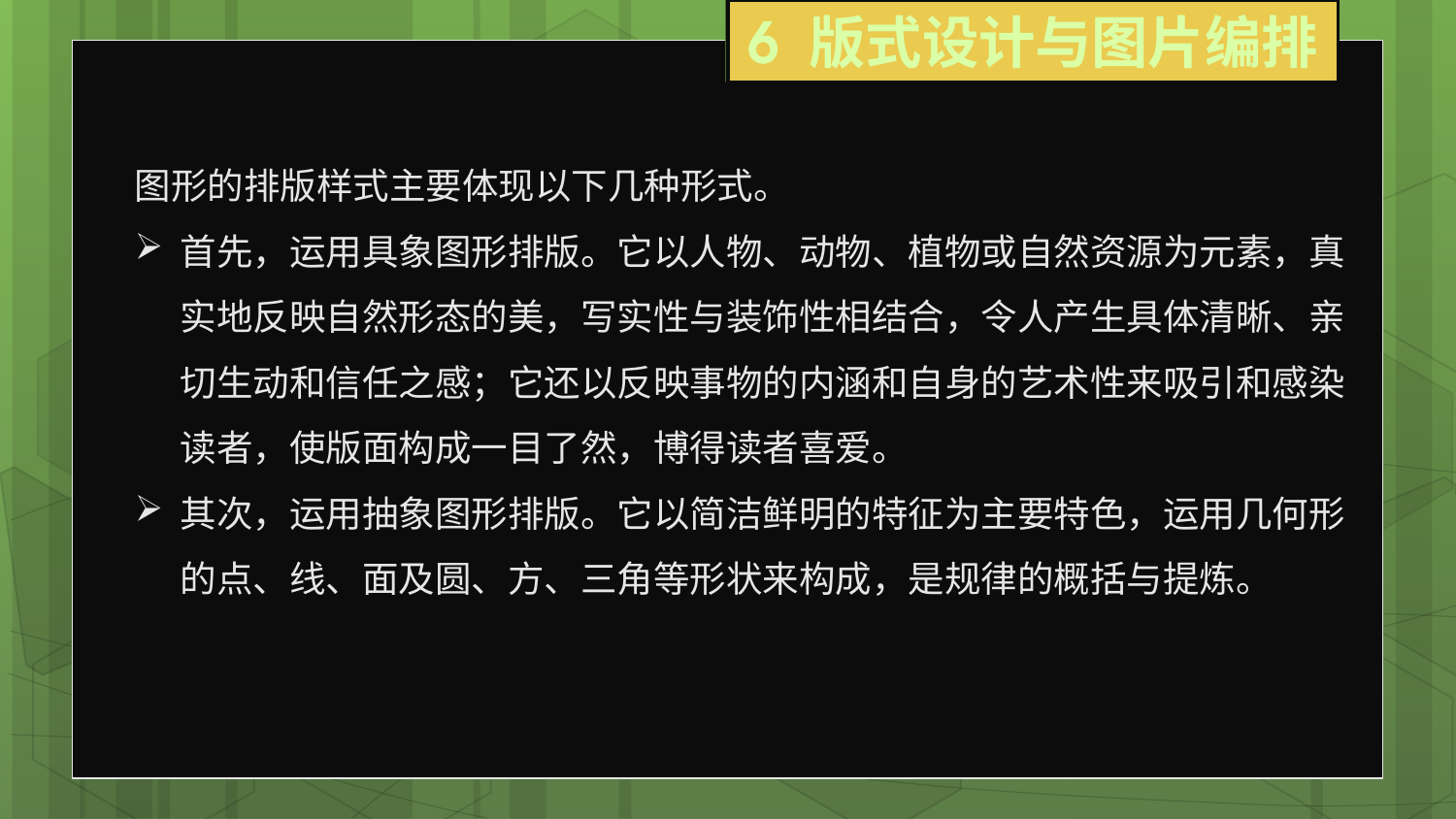

6 版式设计与图片编排
图形的排版样式主要体现以下几种形式。
首先，运用具象图形排版。它以人物、动物、植物或自然资源为元素，真实地反映自然形态的美，写实性与装饰性相结合，令人产生具体清晰、亲切生动和信任之感；它还以反映事物的内涵和自身的艺术性来吸引和感染读者，使版面构成一目了然，博得读者喜爱。
其次，运用抽象图形排版。它以简洁鲜明的特征为主要特色，运用几何形的点、线、面及圆、方、三角等形状来构成，是规律的概括与提炼。